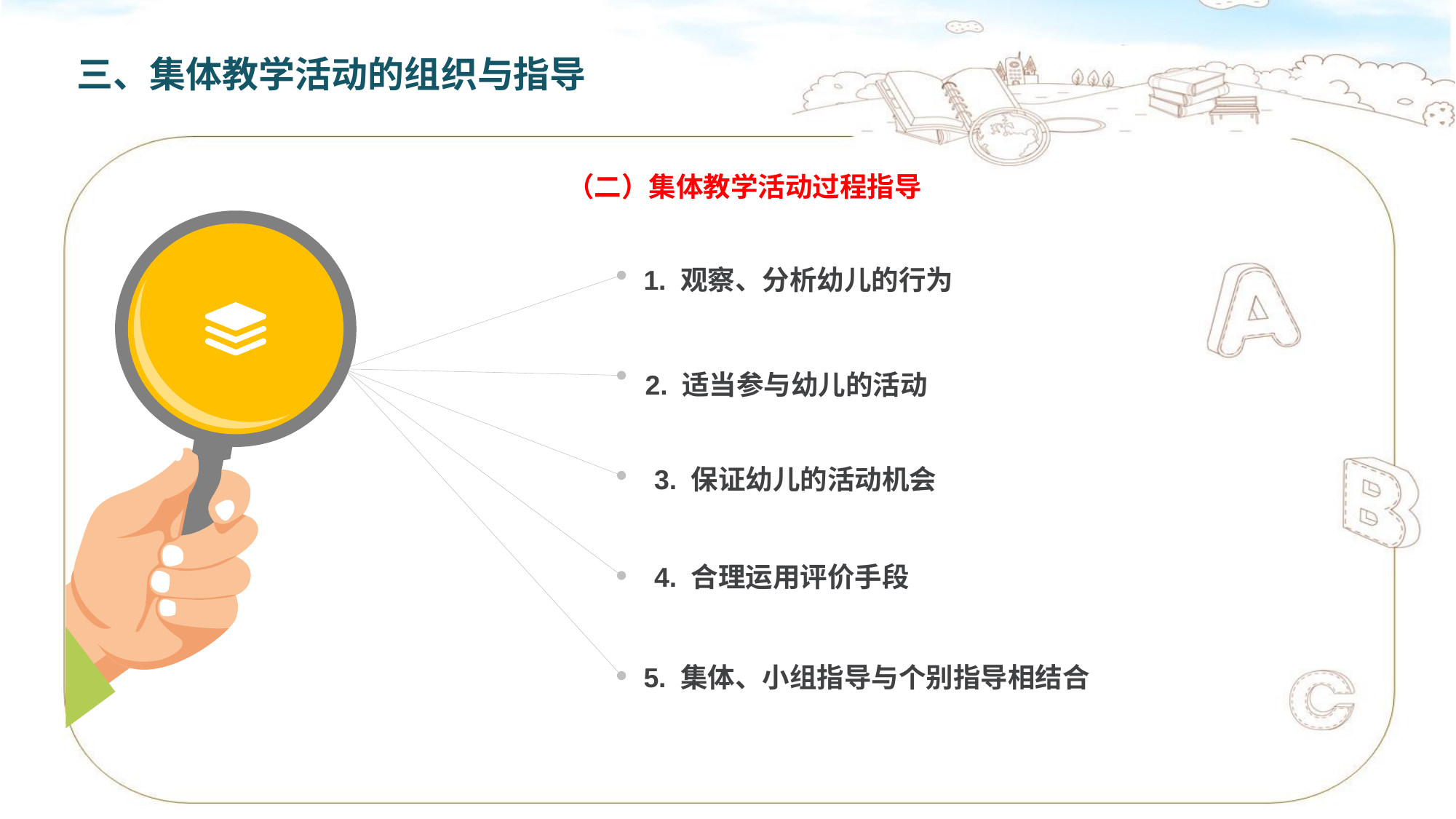

三、集体教学活动的组织与指导
（二）集体教学活动过程指导

1. 观察、分析幼儿的行为
2. 适当参与幼儿的活动
3. 保证幼儿的活动机会
4. 合理运用评价手段
5. 集体、小组指导与个别指导相结合